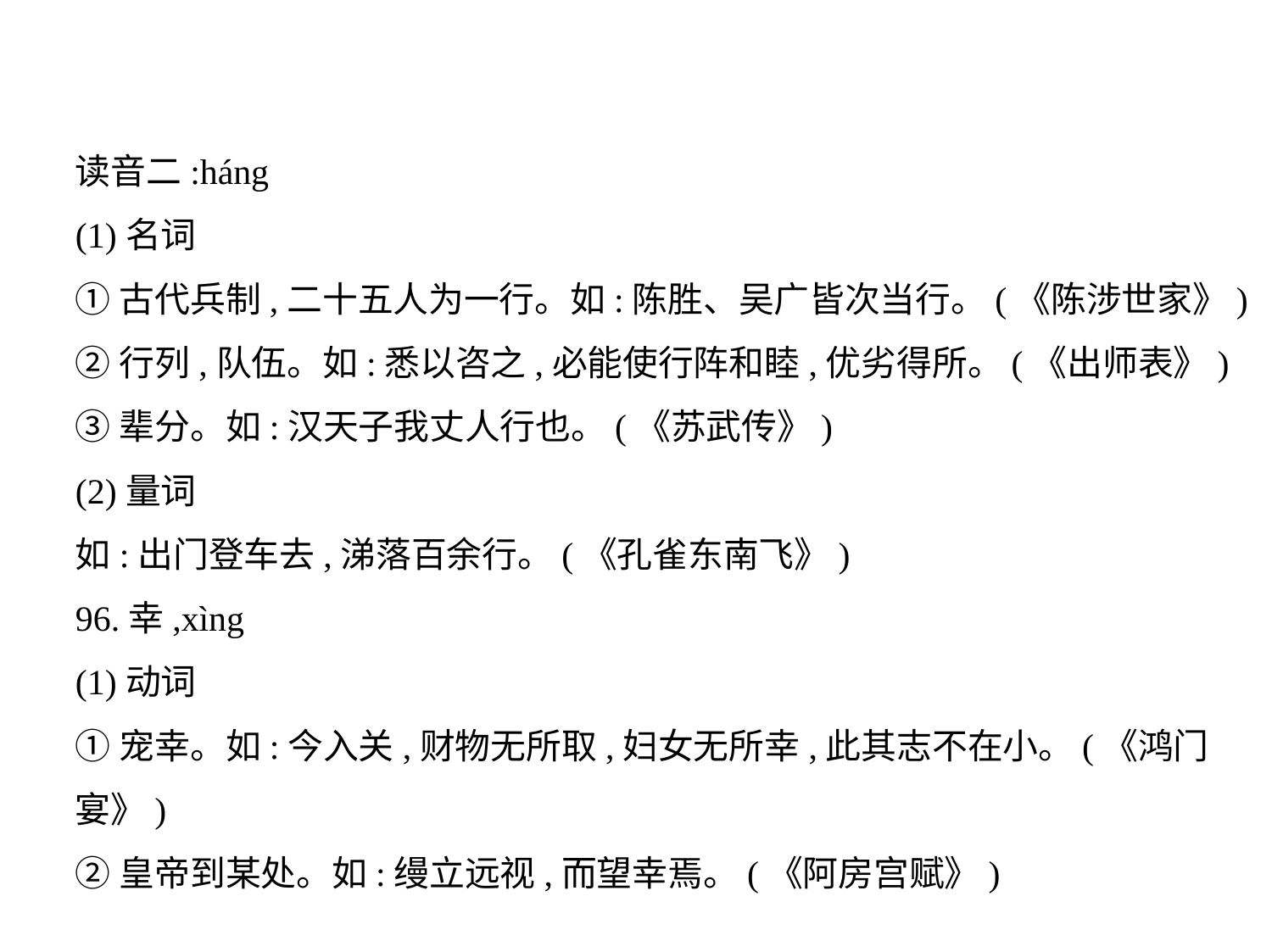

读音二:háng
(1)名词
①古代兵制,二十五人为一行。如:陈胜、吴广皆次当行。(《陈涉世家》)
②行列,队伍。如:悉以咨之,必能使行阵和睦,优劣得所。(《出师表》)
③辈分。如:汉天子我丈人行也。(《苏武传》)
(2)量词
如:出门登车去,涕落百余行。(《孔雀东南飞》)
96.幸,xìng
(1)动词
①宠幸。如:今入关,财物无所取,妇女无所幸,此其志不在小。(《鸿门
宴》)
②皇帝到某处。如:缦立远视,而望幸焉。(《阿房宫赋》)